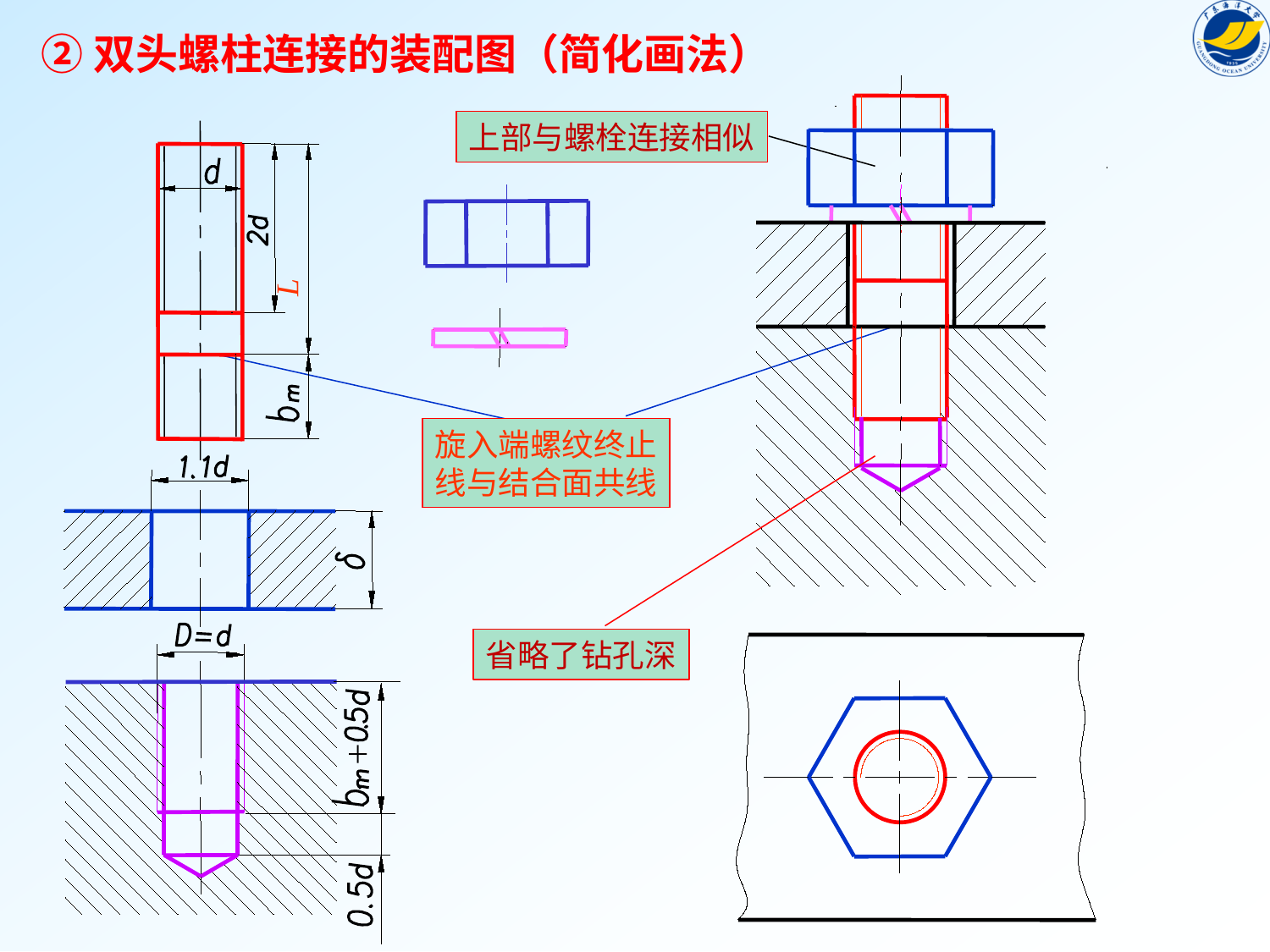

②双头螺柱连接的装配图（简化画法）

上部与螺栓连接相似

L

旋入端螺纹终止
线与结合面共线

省略了钻孔深

＋